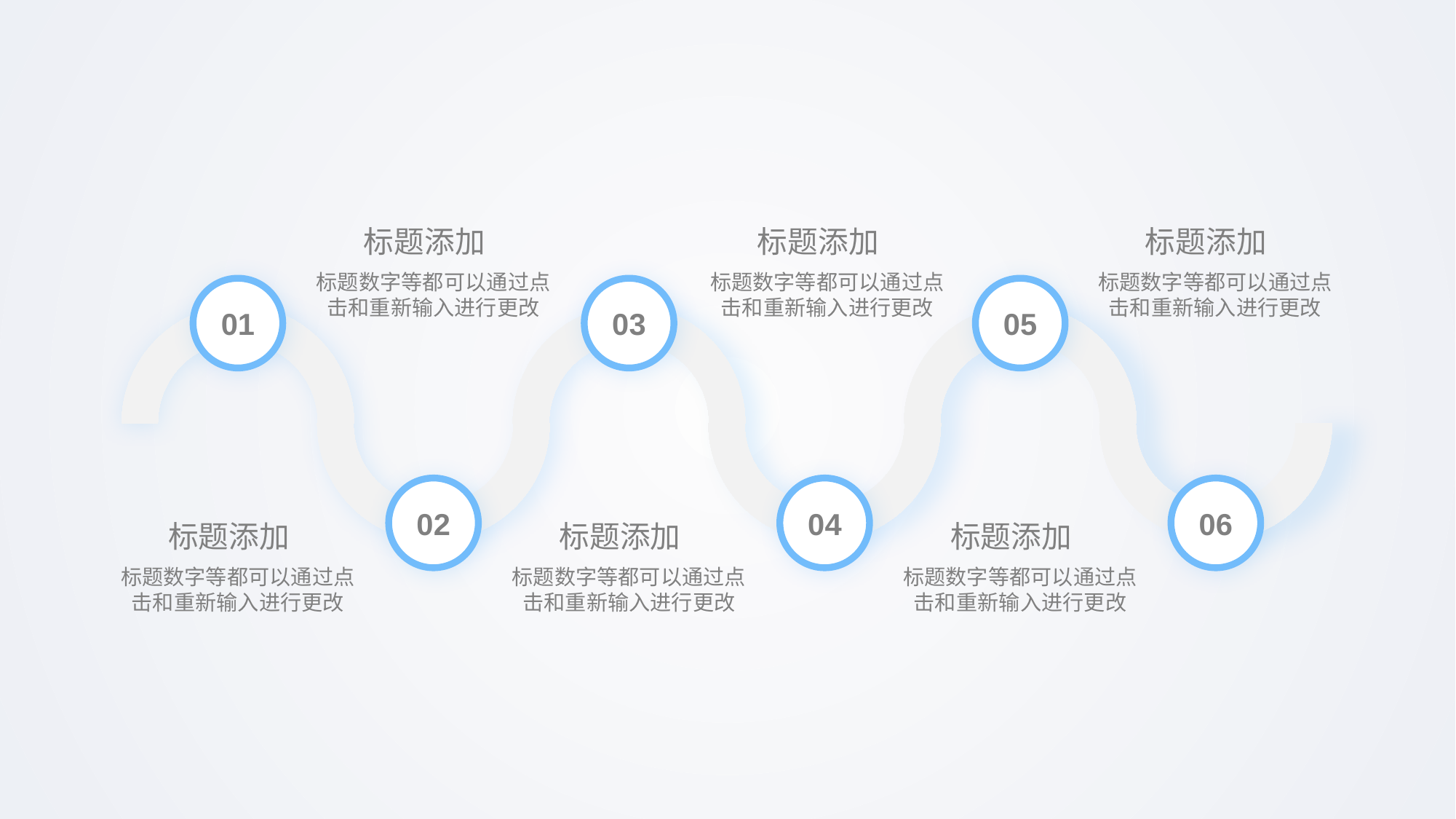

标题添加
标题数字等都可以通过点击和重新输入进行更改
标题添加
标题数字等都可以通过点击和重新输入进行更改
标题添加
标题数字等都可以通过点击和重新输入进行更改
03
05
01

02
04
06
标题添加
标题数字等都可以通过点击和重新输入进行更改
标题添加
标题数字等都可以通过点击和重新输入进行更改
标题添加
标题数字等都可以通过点击和重新输入进行更改